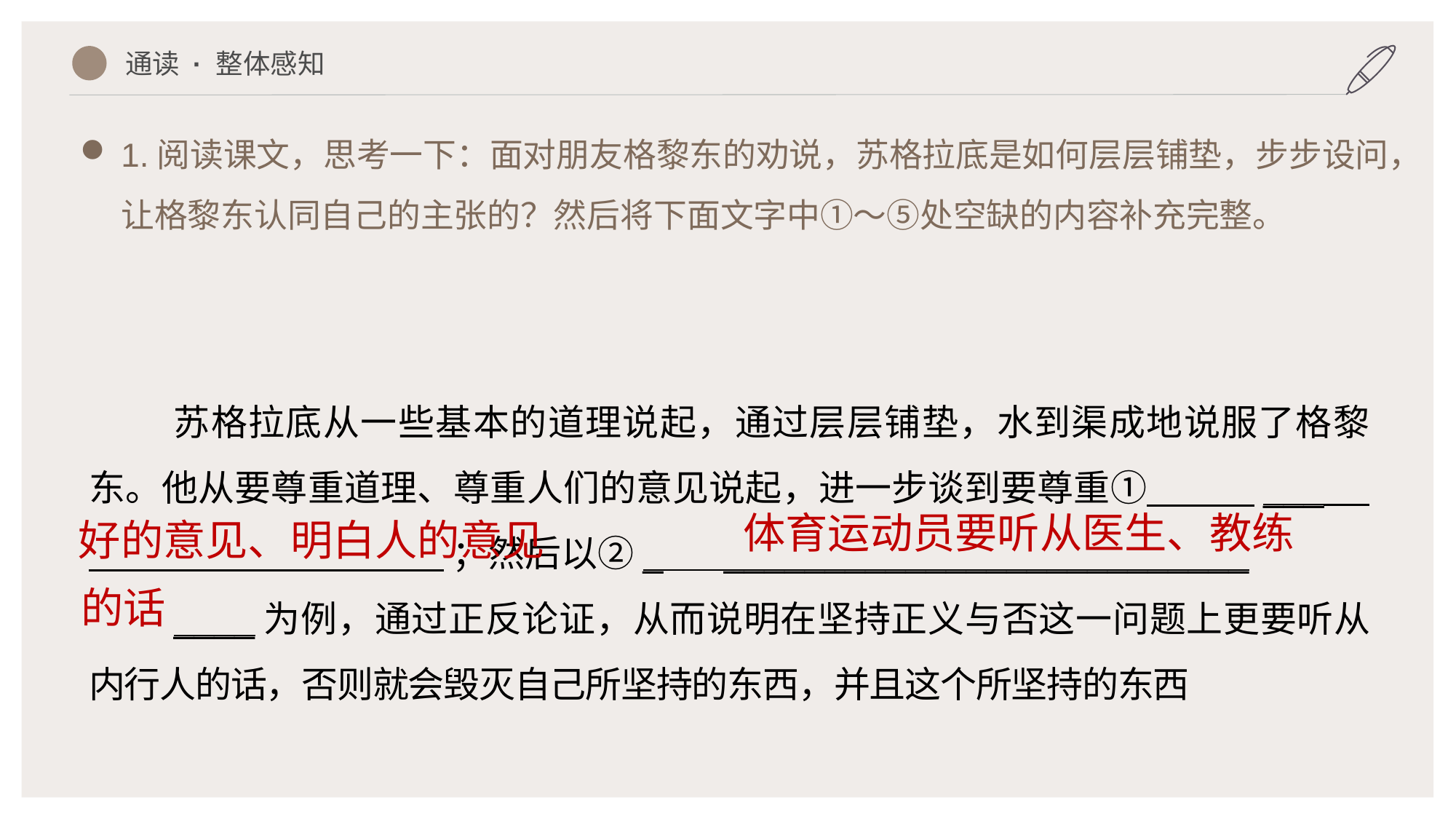

通读 · 整体感知

1.阅读课文，思考一下：面对朋友格黎东的劝说，苏格拉底是如何层层铺垫，步步设问，让格黎东认同自己的主张的？然后将下面文字中①～⑤处空缺的内容补充完整。
苏格拉底从一些基本的道理说起，通过层层铺垫，水到渠成地说服了格黎东。他从要尊重道理、尊重人们的意见说起，进一步谈到要尊重①             ___                                             ；然后以②_      __________________________
____为例，通过正反论证，从而说明在坚持正义与否这一问题上更要听从内行人的话，否则就会毁灭自己所坚持的东西，并且这个所坚持的东西
体育运动员要听从医生、教练
好的意见、明白人的意见
的话